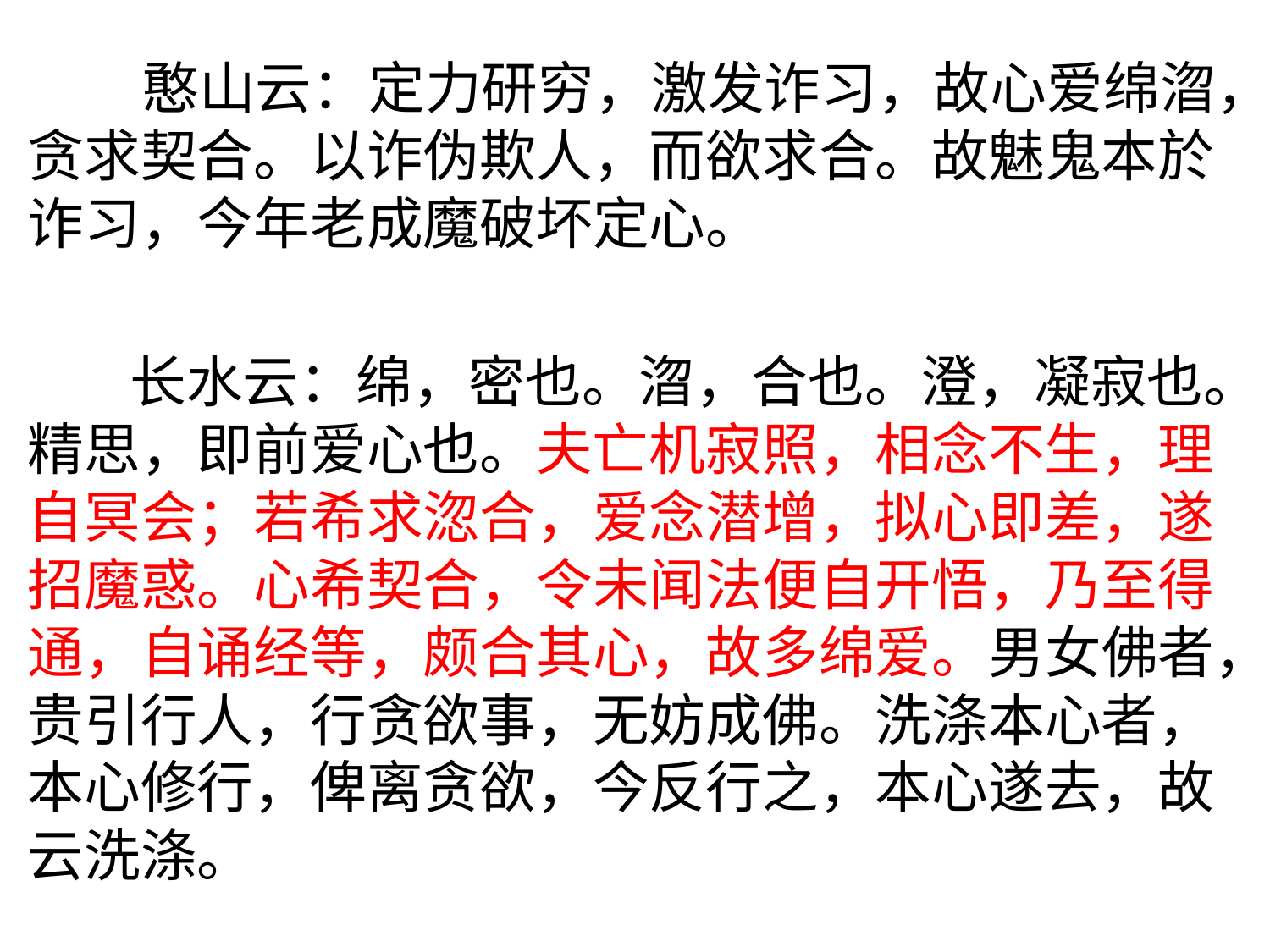

憨山云：定力研穷，激发诈习，故心爱绵㳷，贪求契合。以诈伪欺人，而欲求合。故魅鬼本於诈习，今年老成魔破坏定心。

       长水云：绵，密也。㳷，合也。澄，凝寂也。精思，即前爱心也。夫亡机寂照，相念不生，理自冥会；若希求淴合，爱念潜增，拟心即差，遂招魔惑。心希契合，令未闻法便自开悟，乃至得通，自诵经等，颇合其心，故多绵爱。男女佛者，贵引行人，行贪欲事，无妨成佛。洗涤本心者，本心修行，俾离贪欲，今反行之，本心遂去，故云洗涤。